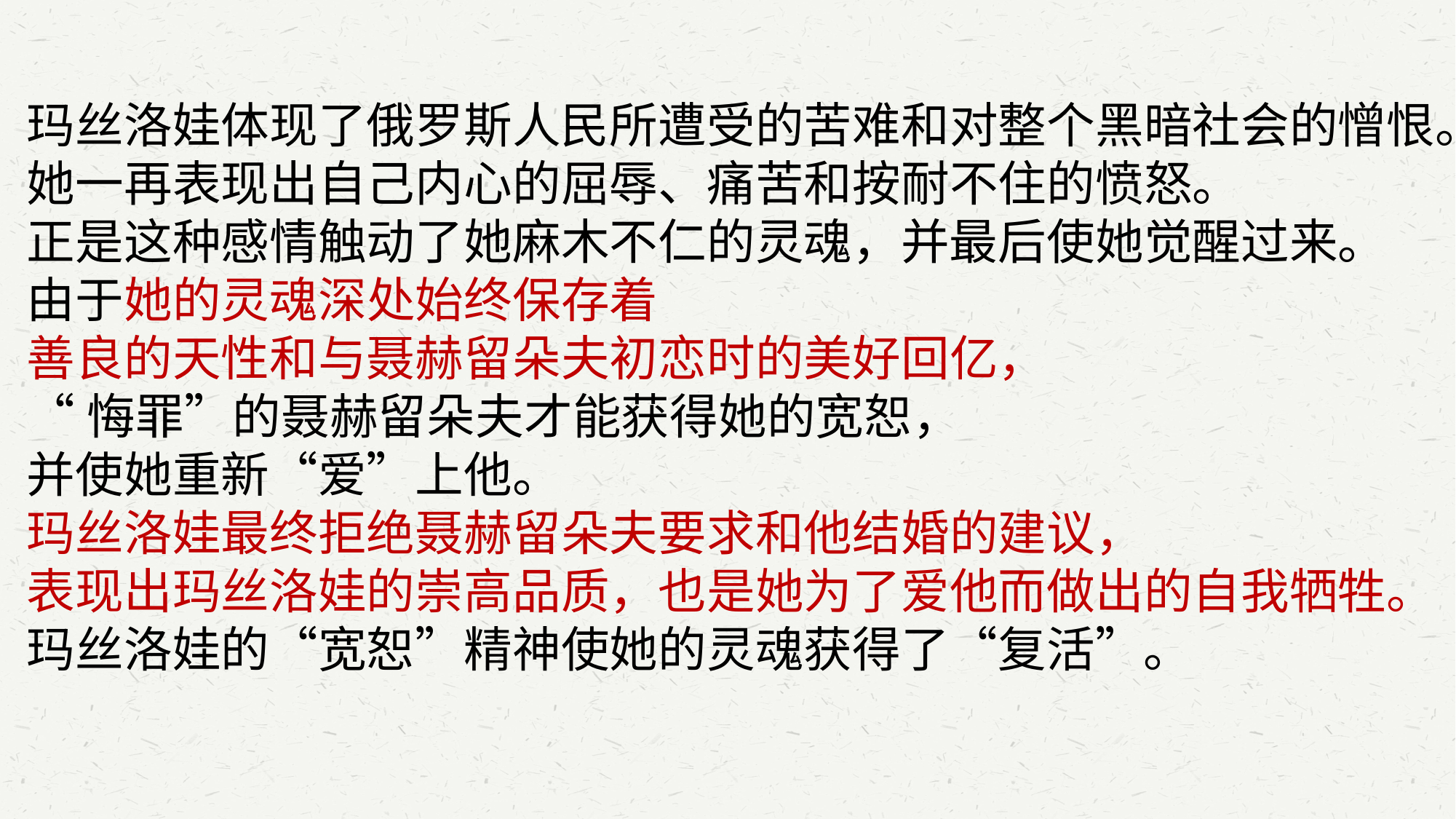

玛丝洛娃体现了俄罗斯人民所遭受的苦难和对整个黑暗社会的憎恨。
她一再表现出自己内心的屈辱、痛苦和按耐不住的愤怒。
正是这种感情触动了她麻木不仁的灵魂，并最后使她觉醒过来。
由于她的灵魂深处始终保存着
善良的天性和与聂赫留朵夫初恋时的美好回亿，
“悔罪”的聂赫留朵夫才能获得她的宽恕，
并使她重新“爱”上他。
玛丝洛娃最终拒绝聂赫留朵夫要求和他结婚的建议，
表现出玛丝洛娃的崇高品质，也是她为了爱他而做出的自我牺牲。
玛丝洛娃的“宽恕”精神使她的灵魂获得了“复活”。